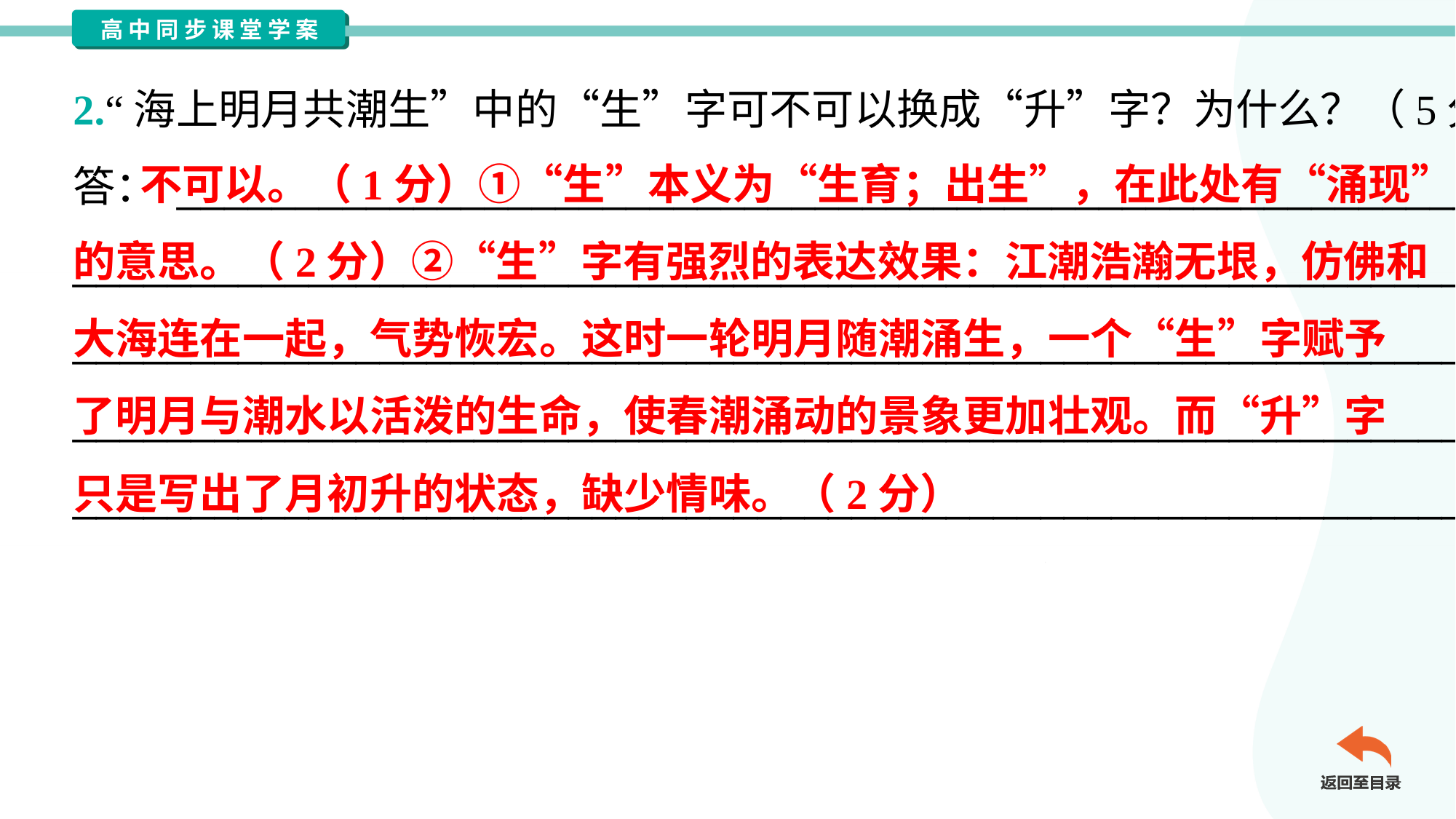

2.“海上明月共潮生”中的“生”字可不可以换成“升”字？为什么？（5分）
答： ________________________________________________________
_____________________________________________________________
_____________________________________________________________
_____________________________________________________________
_____________________________________________________________
      不可以。（1分）①“生”本义为“生育；出生”，在此处有“涌现”
的意思。（2分）②“生”字有强烈的表达效果：江潮浩瀚无垠，仿佛和
大海连在一起，气势恢宏。这时一轮明月随潮涌生，一个“生”字赋予
了明月与潮水以活泼的生命，使春潮涌动的景象更加壮观。而“升”字
只是写出了月初升的状态，缺少情味。（2分）